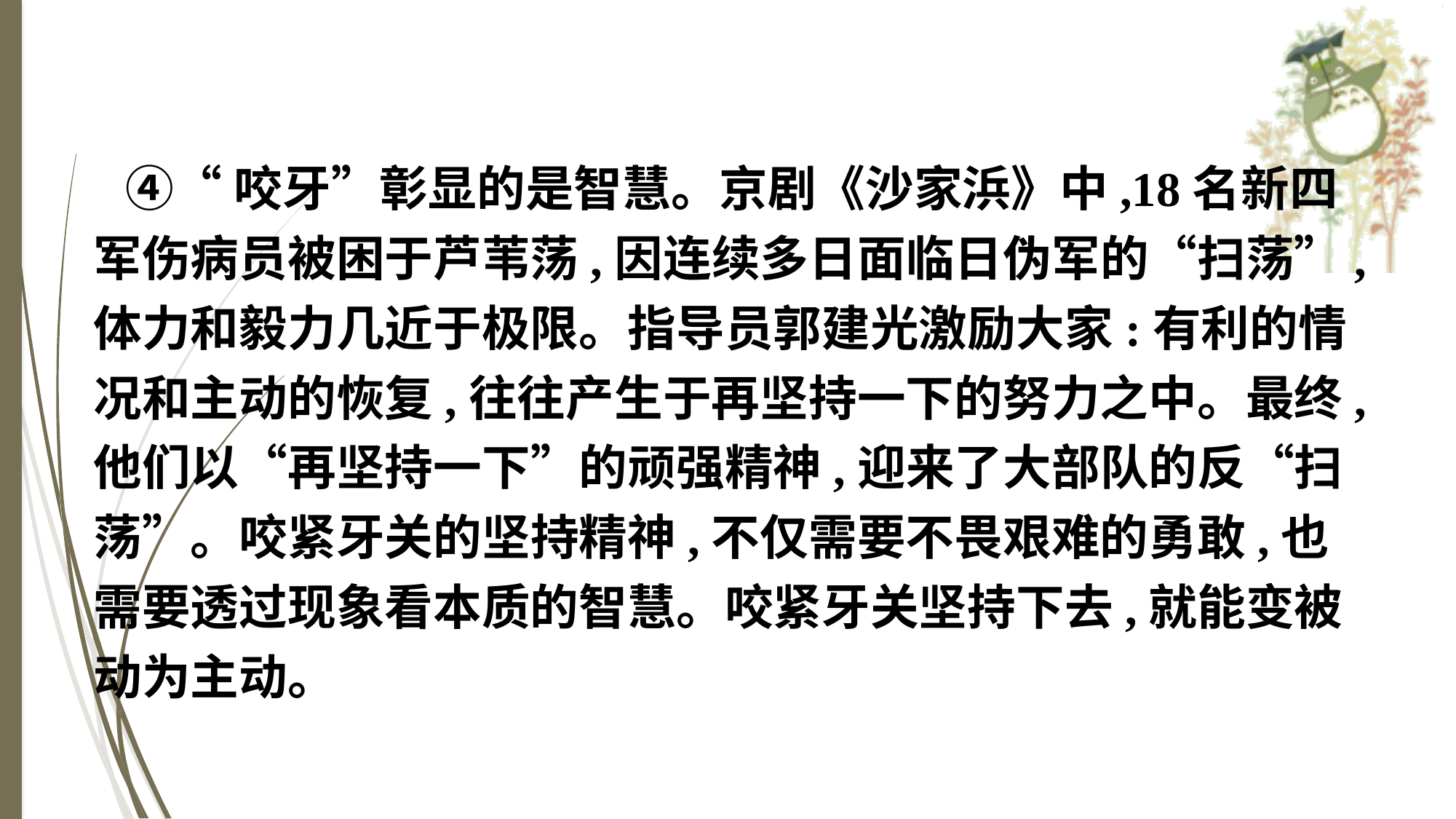

④“咬牙”彰显的是智慧。京剧《沙家浜》中,18名新四军伤病员被困于芦苇荡,因连续多日面临日伪军的“扫荡”,体力和毅力几近于极限。指导员郭建光激励大家:有利的情况和主动的恢复,往往产生于再坚持一下的努力之中。最终,他们以“再坚持一下”的顽强精神,迎来了大部队的反“扫荡”。咬紧牙关的坚持精神,不仅需要不畏艰难的勇敢,也需要透过现象看本质的智慧。咬紧牙关坚持下去,就能变被动为主动。